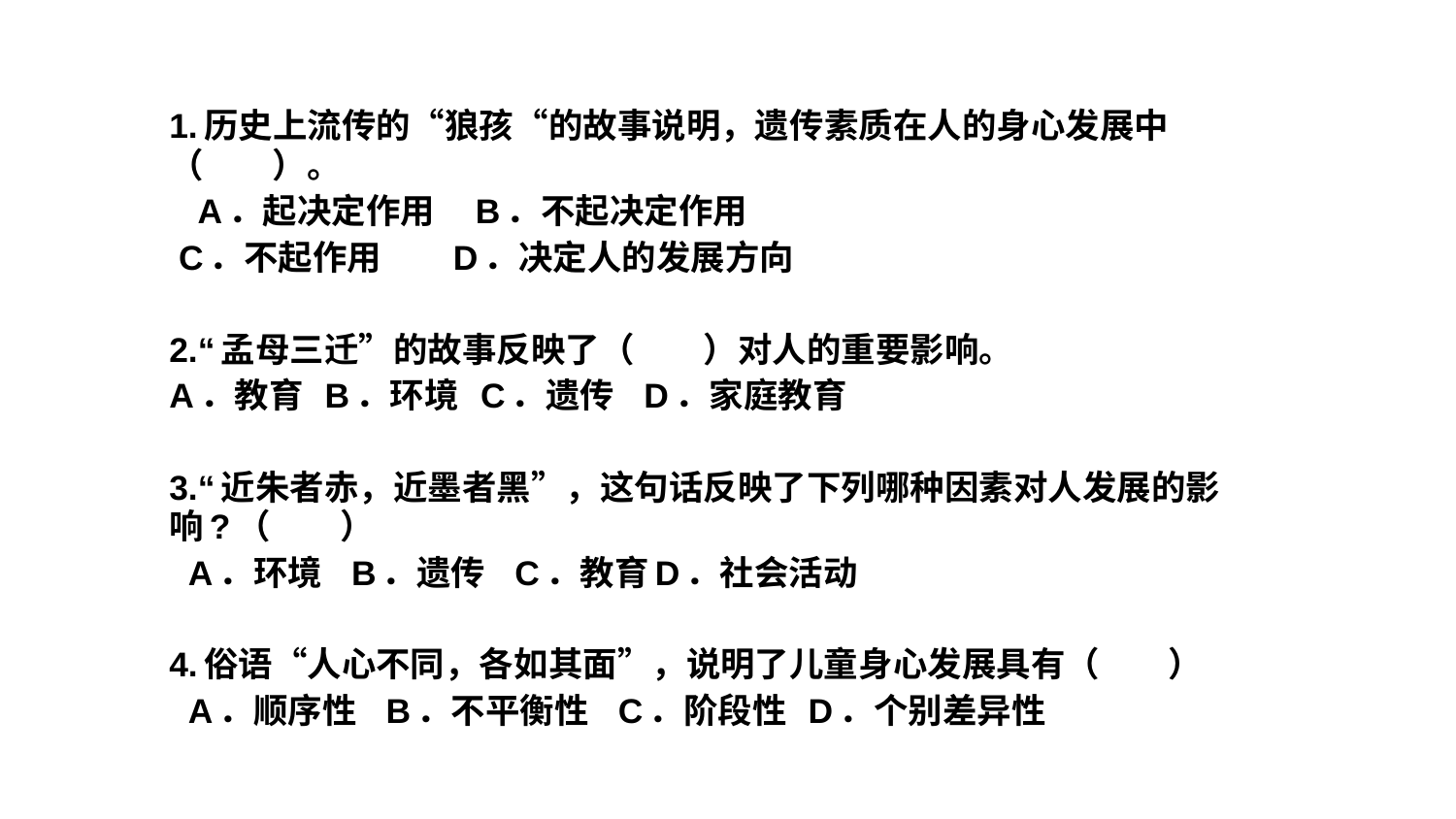

1.历史上流传的“狼孩“的故事说明，遗传素质在人的身心发展中（　　）。
   A．起决定作用　B．不起决定作用
 C．不起作用　    D．决定人的发展方向

2.“孟母三迁”的故事反映了（　　）对人的重要影响。
A．教育  B．环境  C．遗传   D．家庭教育

3.“近朱者赤，近墨者黑”，这句话反映了下列哪种因素对人发展的影响?（　　）
  A．环境   B．遗传   C．教育D．社会活动

4.俗语“人心不同，各如其面”，说明了儿童身心发展具有（　　）
  A．顺序性   B．不平衡性   C．阶段性  D．个别差异性
51